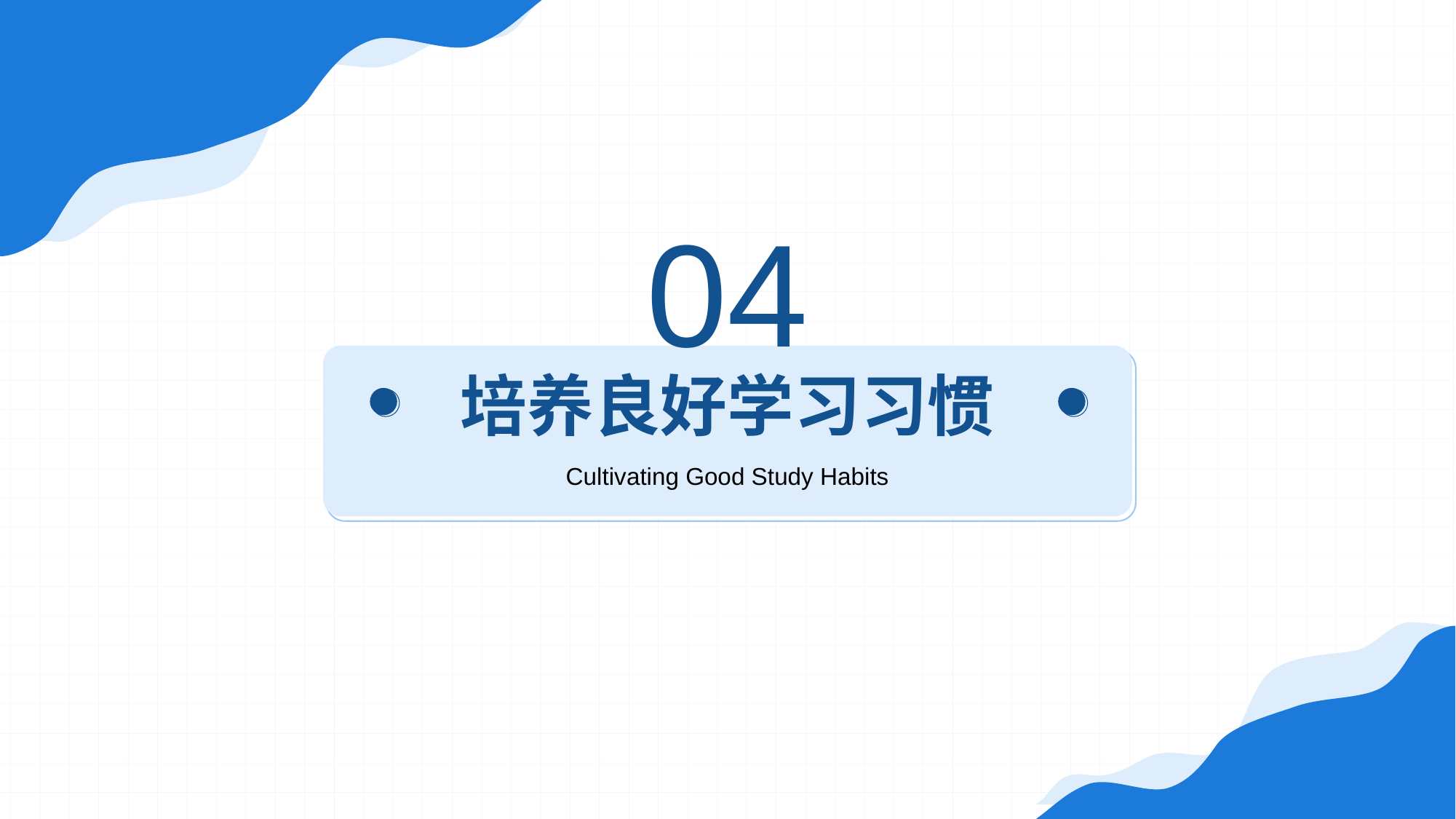

04
# 培养良好学习习惯
Cultivating Good Study Habits